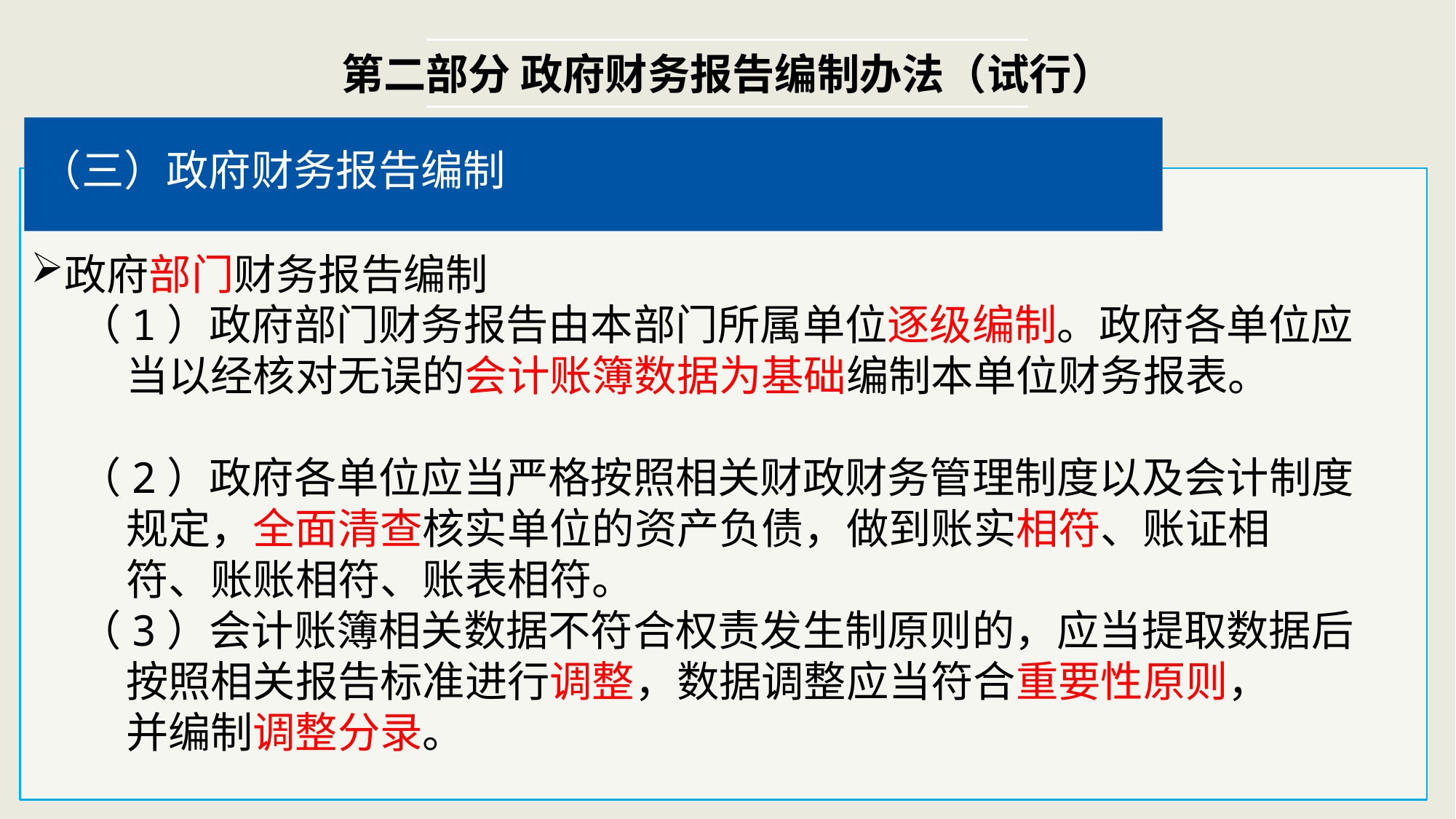

第二部分 政府财务报告编制办法（试行）

（三）政府财务报告编制

政府部门财务报告编制
    （1）政府部门财务报告由本部门所属单位逐级编制。政府各单位应
         当以经核对无误的会计账簿数据为基础编制本单位财务报表。

    （2）政府各单位应当严格按照相关财政财务管理制度以及会计制度
         规定，全面清查核实单位的资产负债，做到账实相符、账证相
         符、账账相符、账表相符。
    （3）会计账簿相关数据不符合权责发生制原则的，应当提取数据后
         按照相关报告标准进行调整，数据调整应当符合重要性原则，
         并编制调整分录。

34